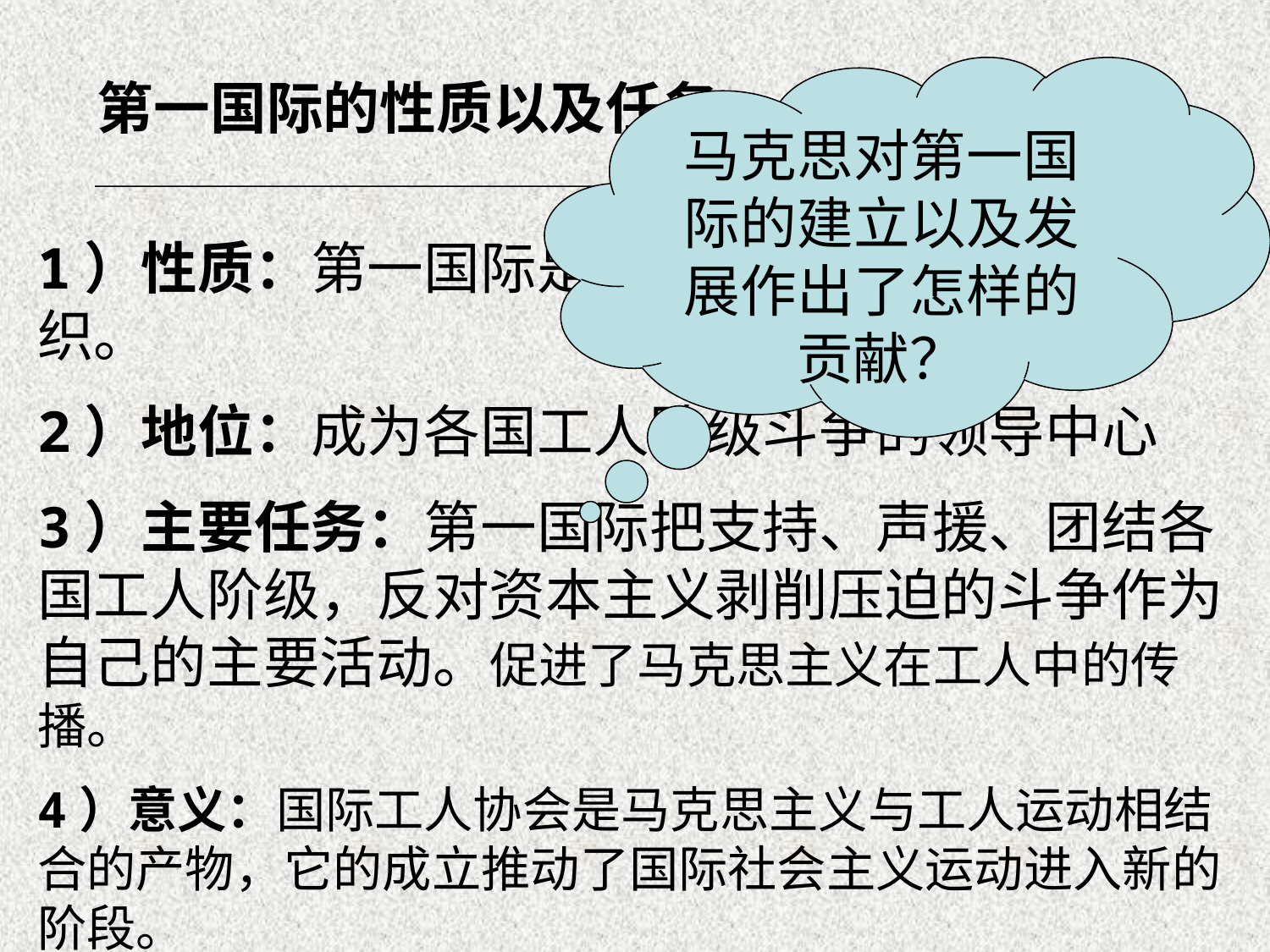

马克思对第一国际的建立以及发展作出了怎样的贡献？
第一国际的性质以及任务

1）性质：第一国际是国际无产阶级的联合组织。
2）地位：成为各国工人阶级斗争的领导中心
3）主要任务：第一国际把支持、声援、团结各国工人阶级，反对资本主义剥削压迫的斗争作为自己的主要活动。促进了马克思主义在工人中的传播。
4）意义：国际工人协会是马克思主义与工人运动相结合的产物，它的成立推动了国际社会主义运动进入新的阶段。